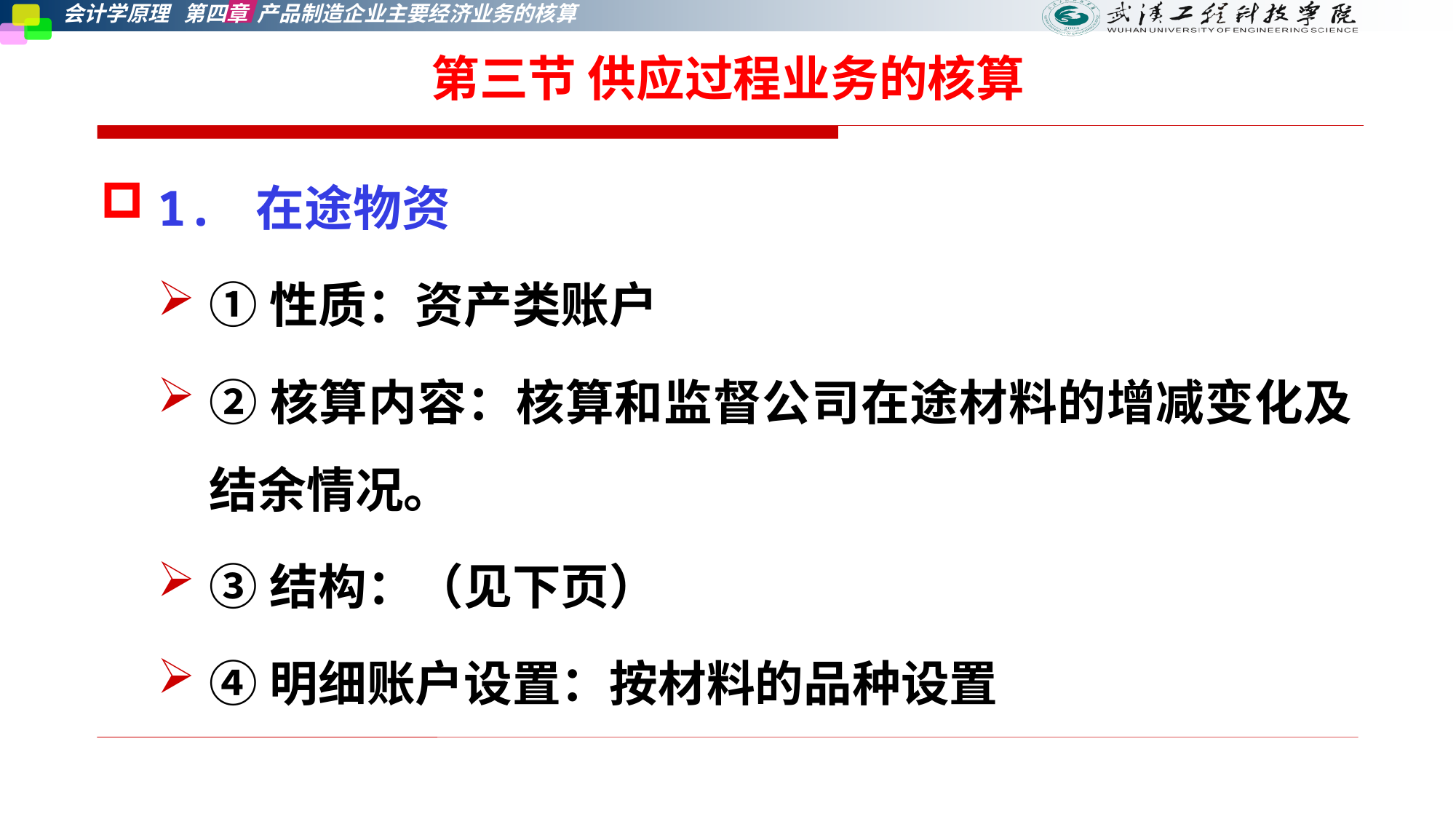

第三节 供应过程业务的核算
1. 在途物资
①性质：资产类账户
②核算内容：核算和监督公司在途材料的增减变化及结余情况。
③结构：（见下页）
④明细账户设置：按材料的品种设置